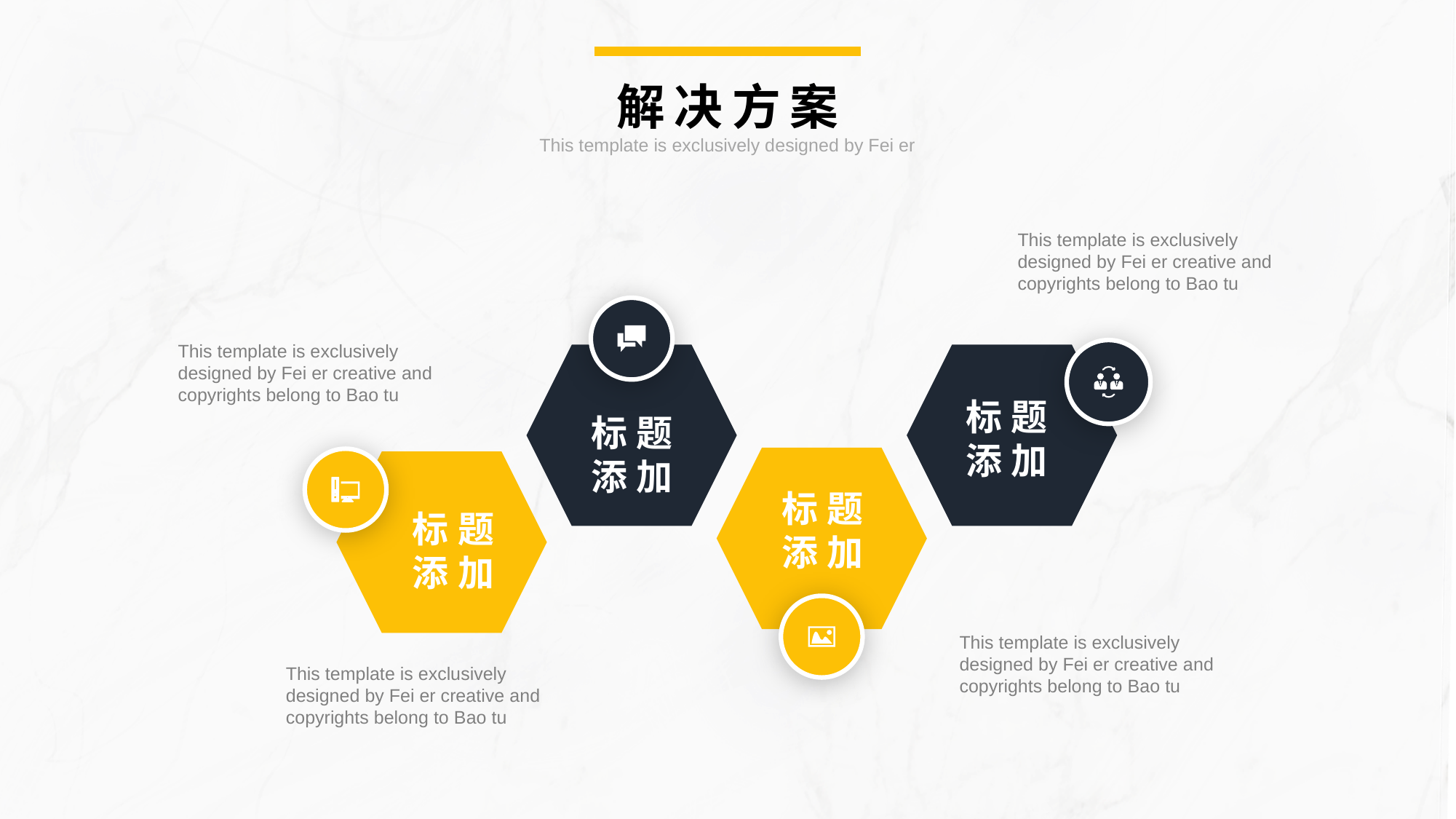

解决方案
This template is exclusively designed by Fei er
This template is exclusively designed by Fei er creative and copyrights belong to Bao tu

标题
添加
This template is exclusively designed by Fei er creative and copyrights belong to Bao tu

标题
添加

标题
添加

标题
添加
This template is exclusively designed by Fei er creative and copyrights belong to Bao tu
This template is exclusively designed by Fei er creative and copyrights belong to Bao tu